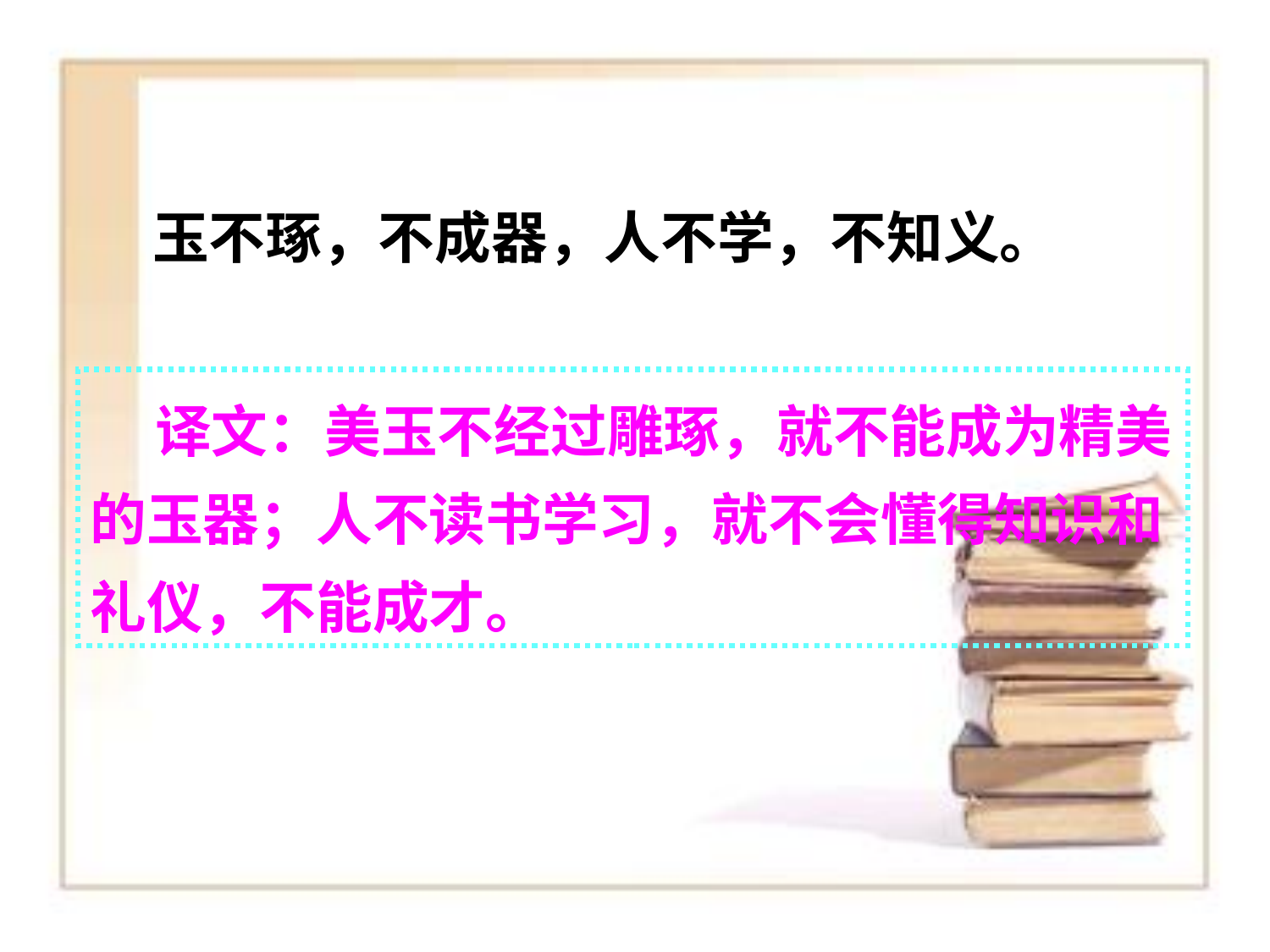

玉不琢，不成器，人不学，不知义。
    译文：美玉不经过雕琢，就不能成为精美的玉器；人不读书学习，就不会懂得知识和礼仪，不能成才。